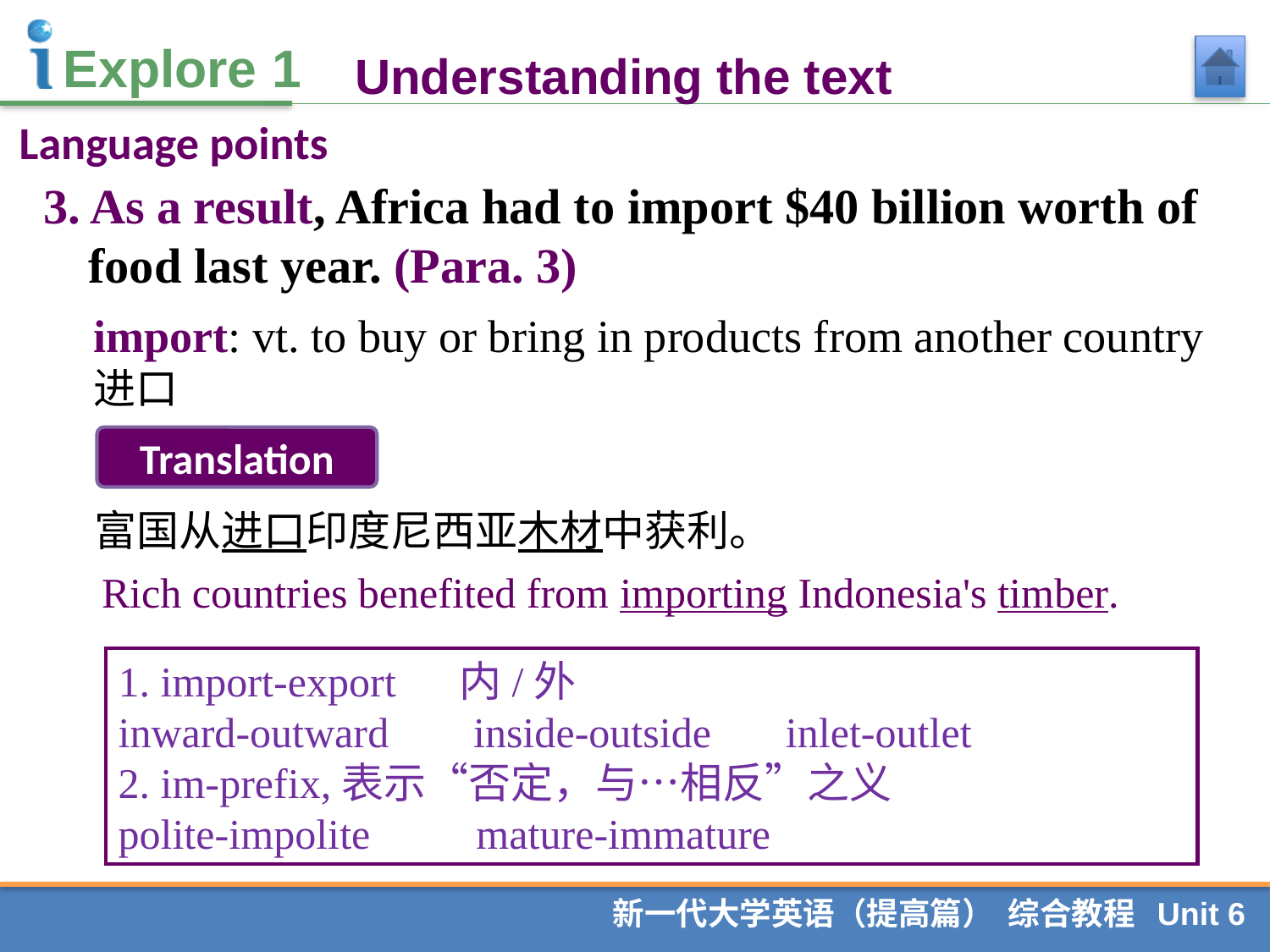

Understanding the text
Language points
3. As a result, Africa had to import $40 billion worth of food last year. (Para. 3)
import: vt. to buy or bring in products from another country 进口
Translation
富国从进口印度尼西亚木材中获利。
Rich countries benefited from importing Indonesia's timber.
1. import-export     内/外
inward-outward        inside-outside       inlet-outlet
2. im-prefix,表示“否定，与…相反”之义
polite-impolite          mature-immature